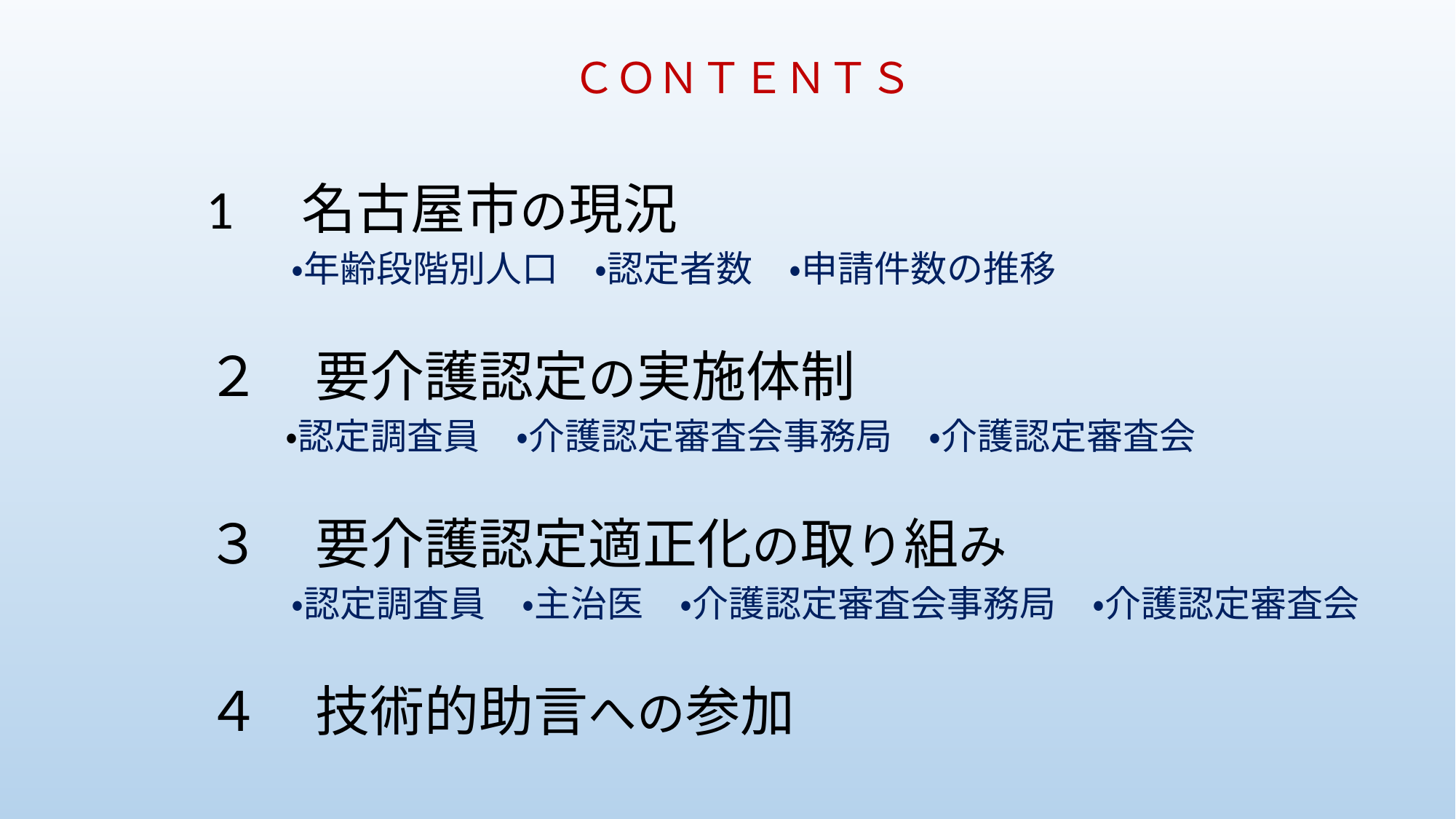

ＣＯＮＴＥＮＴＳ
1　名古屋市の現況
　　・年齢段階別人口　・認定者数　・申請件数の推移

２　要介護認定の実施体制
　　・認定調査員　・介護認定審査会事務局　・介護認定審査会

３　要介護認定適正化の取り組み
　　・認定調査員　・主治医　・介護認定審査会事務局　・介護認定審査会

４　技術的助言への参加